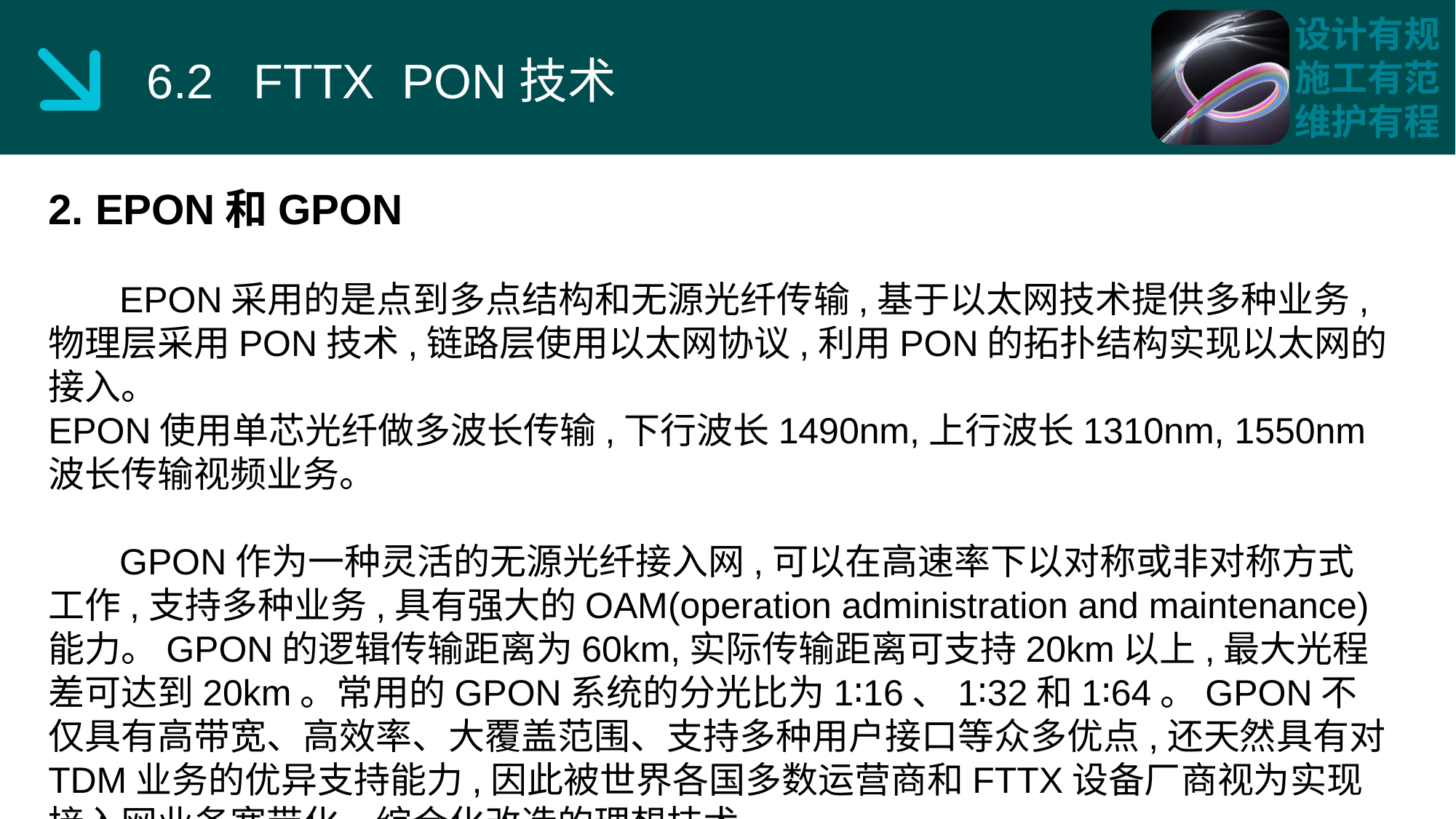

6.2   FTTX  PON技术

2. EPON和GPON

       EPON采用的是点到多点结构和无源光纤传输,基于以太网技术提供多种业务,物理层采用PON技术,链路层使用以太网协议,利用PON的拓扑结构实现以太网的接入。
EPON使用单芯光纤做多波长传输,下行波长1490nm,上行波长1310nm, 1550nm波长传输视频业务。

       GPON作为一种灵活的无源光纤接入网,可以在高速率下以对称或非对称方式工作,支持多种业务,具有强大的OAM(operation administration and maintenance)能力。GPON的逻辑传输距离为60km,实际传输距离可支持20km以上,最大光程差可达到20km。常用的GPON系统的分光比为1∶16、1∶32和1∶64。GPON不仅具有高带宽、高效率、大覆盖范围、支持多种用户接口等众多优点,还天然具有对TDM业务的优异支持能力,因此被世界各国多数运营商和FTTX设备厂商视为实现接入网业务宽带化、综合化改造的理想技术。